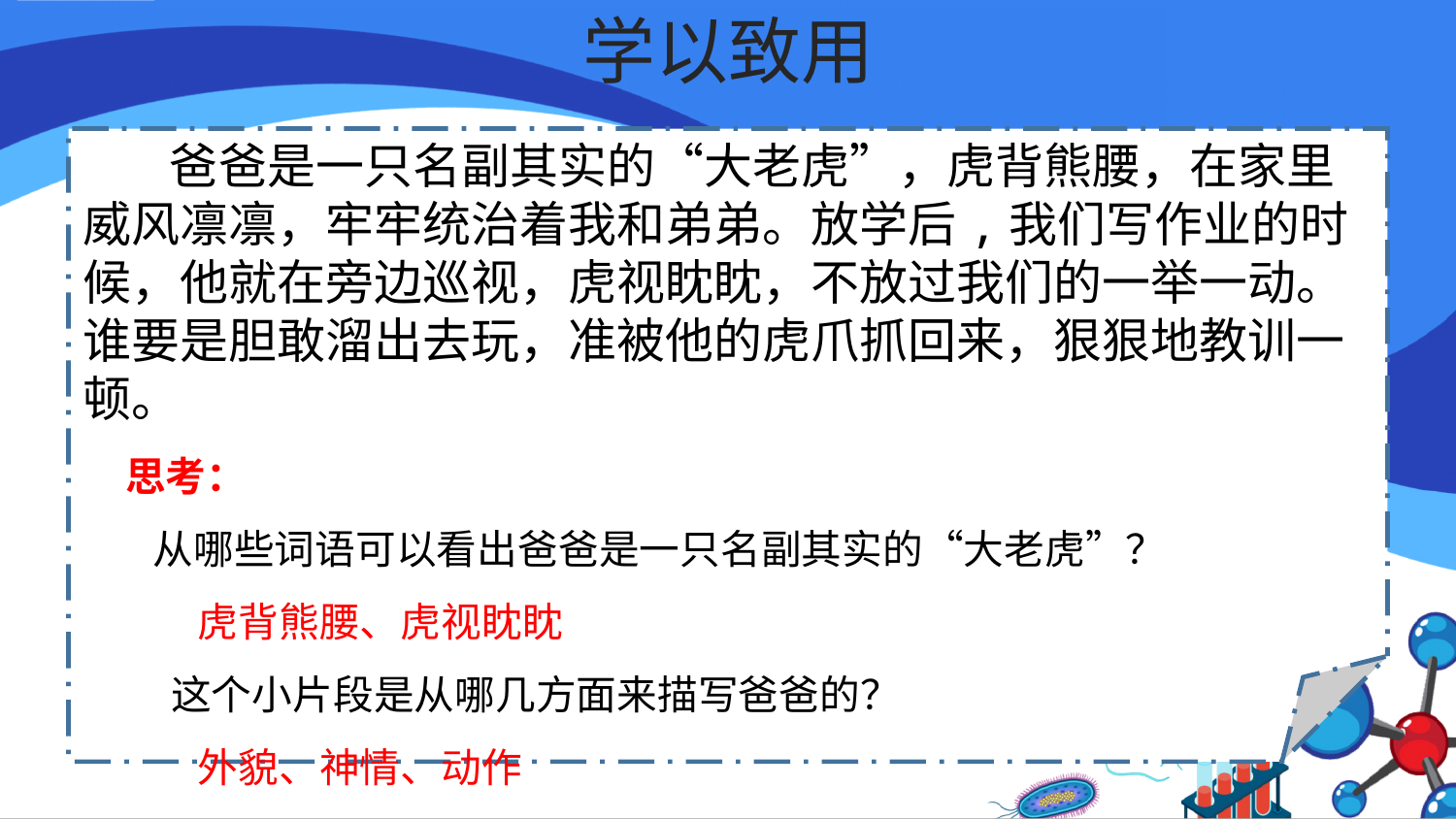

# 学以致用

   爸爸是一只名副其实的“大老虎”，虎背熊腰，在家里威风凛凛，牢牢统治着我和弟弟。放学后,我们写作业的时候，他就在旁边巡视，虎视眈眈，不放过我们的一举一动。谁要是胆敢溜出去玩，准被他的虎爪抓回来，狠狠地教训一顿。
思考：
  从哪些词语可以看出爸爸是一只名副其实的“大老虎”？
       虎背熊腰、虎视眈眈
    这个小片段是从哪几方面来描写爸爸的？
       外貌、神情、动作